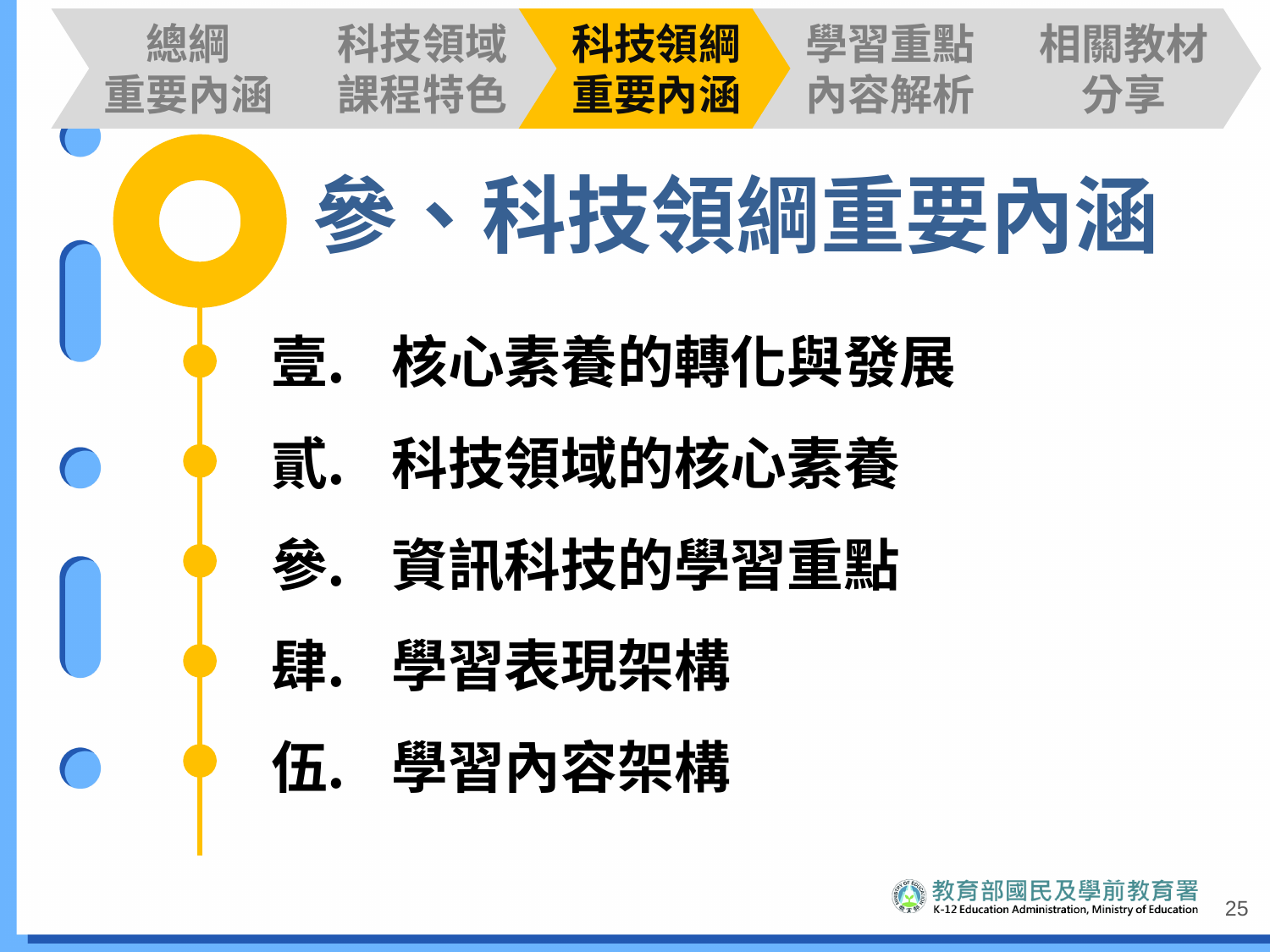

總綱
重要內涵
科技領域課程特色
科技領綱重要內涵
學習重點內容解析
相關教材分享

參、科技領綱重要內涵
核心素養的轉化與發展
科技領域的核心素養
資訊科技的學習重點
學習表現架構
學習內容架構

25